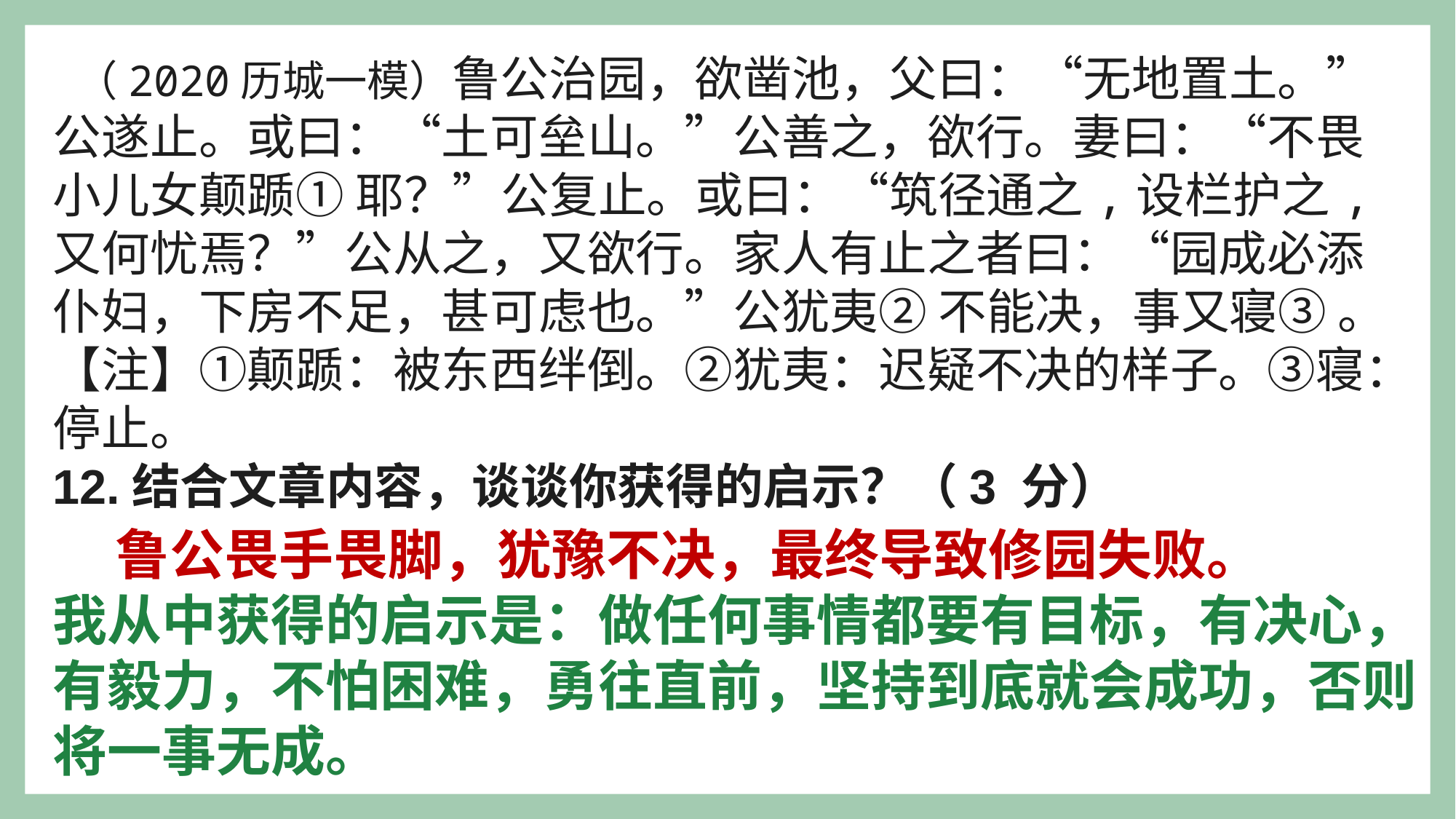

（2020历城一模）鲁公治园，欲凿池，父曰：“无地置土。”公遂止。或曰：“土可垒山。”公善之，欲行。妻曰：“不畏小儿女颠踬① 耶？”公复止。或曰：“筑径通之,设栏护之,又何忧焉？”公从之，又欲行。家人有止之者曰：“园成必添仆妇，下房不足，甚可虑也。”公犹夷② 不能决，事又寝③ 。
【注】①颠踬：被东西绊倒。②犹夷：迟疑不决的样子。③寝：停止。
12.结合文章内容，谈谈你获得的启示？（3 分）
    鲁公畏手畏脚，犹豫不决，最终导致修园失败。
我从中获得的启示是：做任何事情都要有目标，有决心，有毅力，不怕困难，勇往直前，坚持到底就会成功，否则  将一事无成。